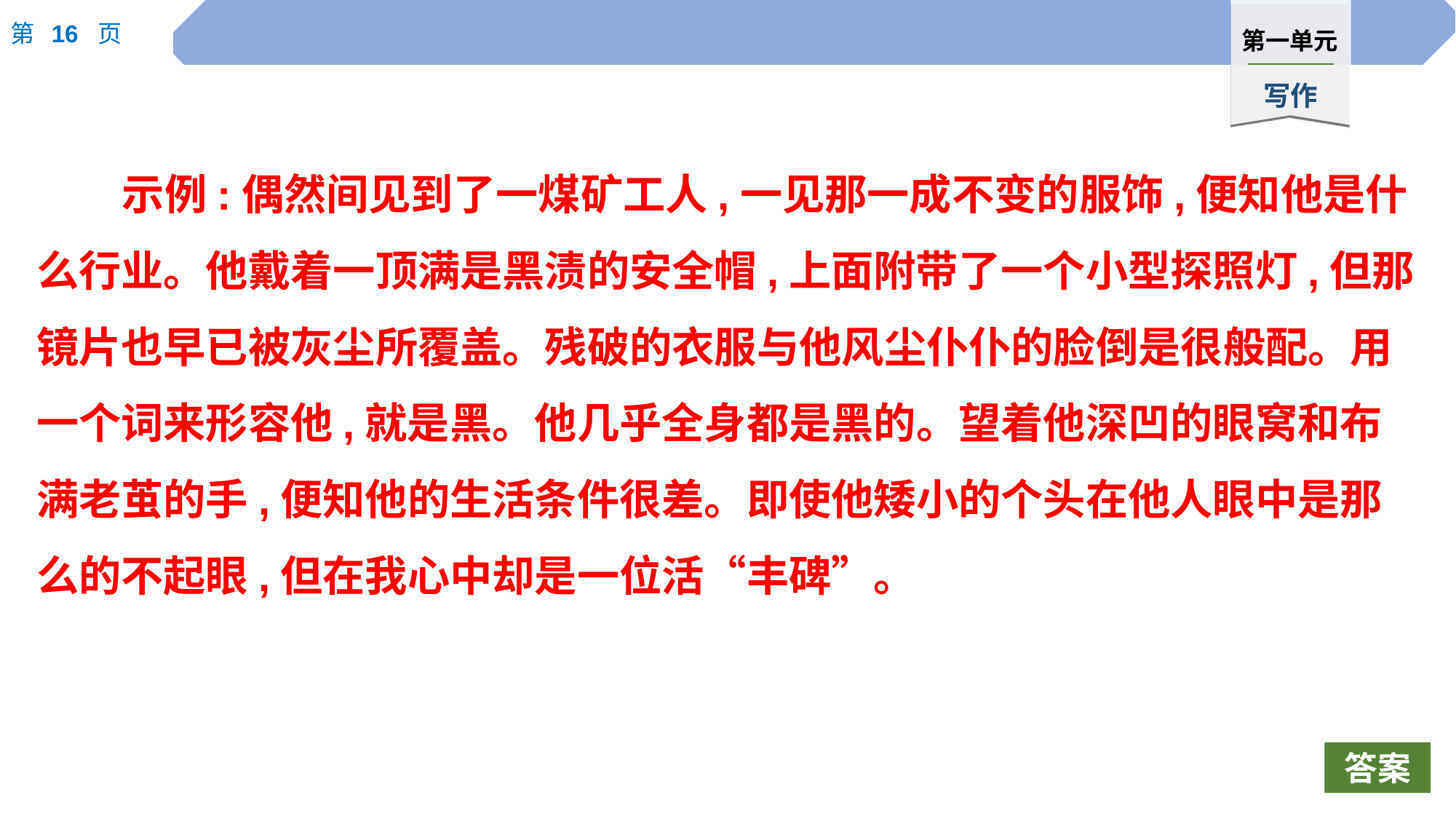

示例:偶然间见到了一煤矿工人,一见那一成不变的服饰,便知他是什么行业。他戴着一顶满是黑渍的安全帽,上面附带了一个小型探照灯,但那镜片也早已被灰尘所覆盖。残破的衣服与他风尘仆仆的脸倒是很般配。用一个词来形容他,就是黑。他几乎全身都是黑的。望着他深凹的眼窝和布满老茧的手,便知他的生活条件很差。即使他矮小的个头在他人眼中是那么的不起眼,但在我心中却是一位活“丰碑”。
答案